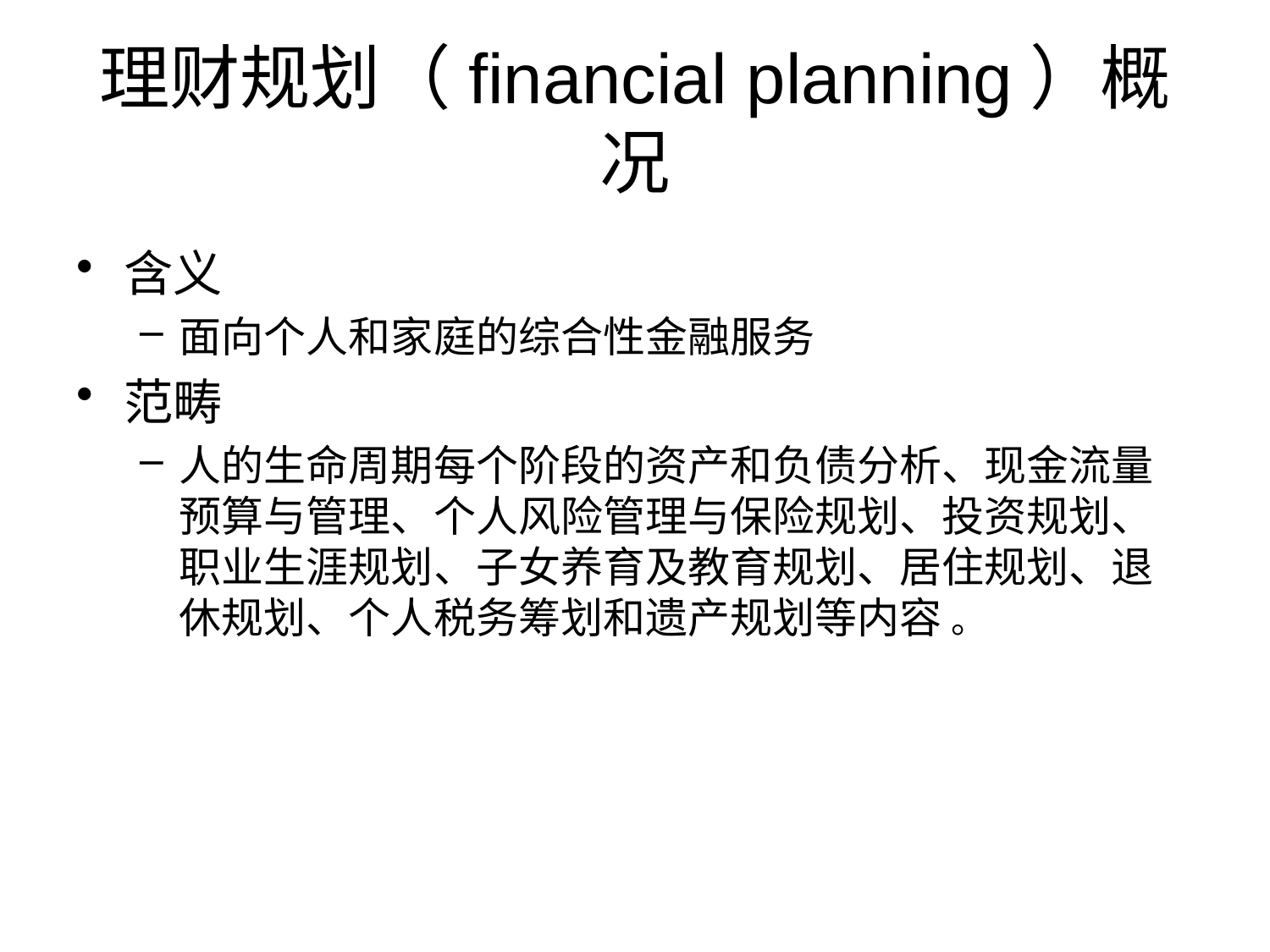

# 理财规划（financial planning）概况
含义
面向个人和家庭的综合性金融服务
范畴
人的生命周期每个阶段的资产和负债分析、现金流量预算与管理、个人风险管理与保险规划、投资规划、职业生涯规划、子女养育及教育规划、居住规划、退休规划、个人税务筹划和遗产规划等内容 。